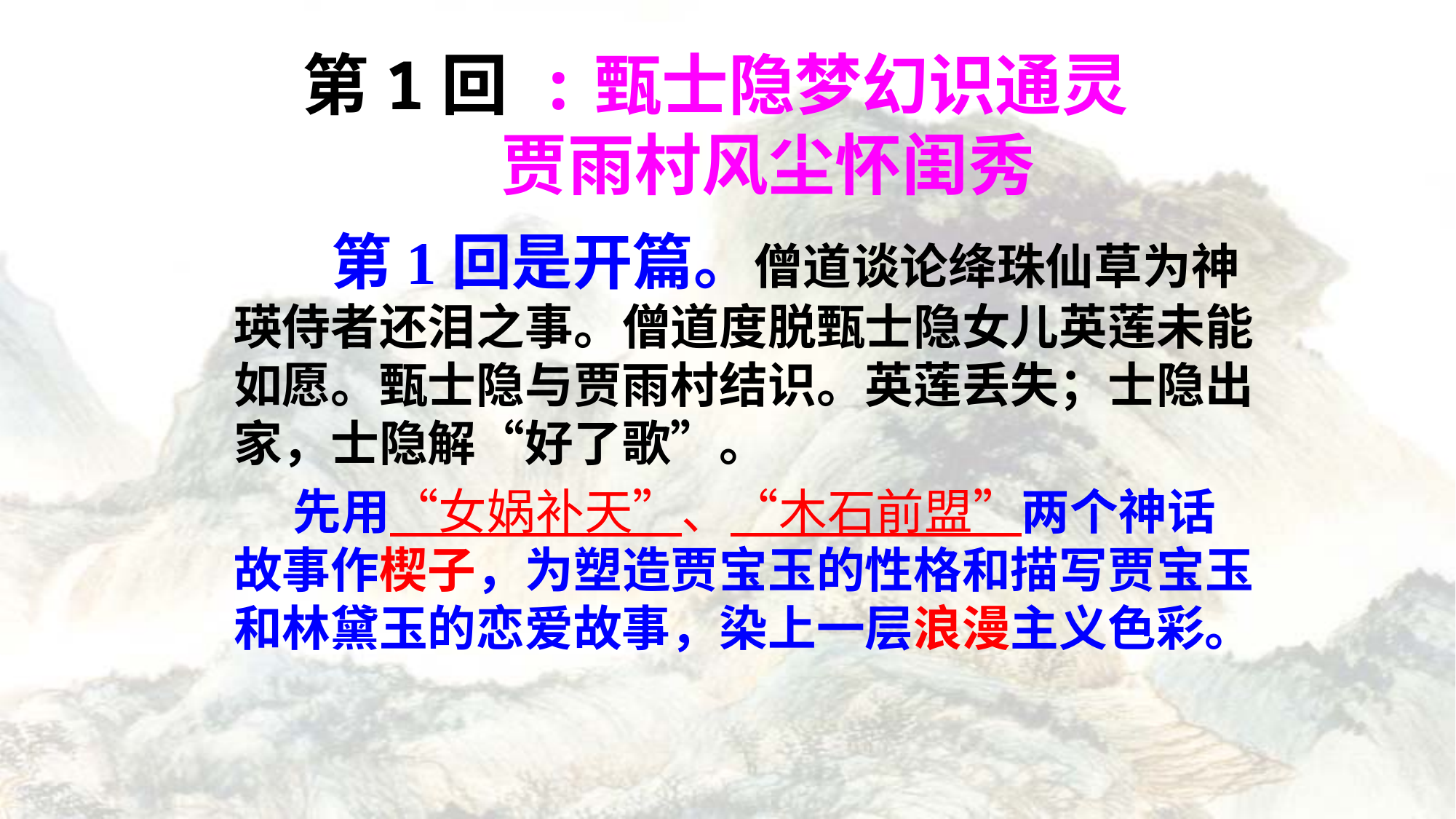

# 第1回 :甄士隐梦幻识通灵 贾雨村风尘怀闺秀
           第1回是开篇。僧道谈论绛珠仙草为神瑛侍者还泪之事。僧道度脱甄士隐女儿英莲未能如愿。甄士隐与贾雨村结识。英莲丢失；士隐出家，士隐解“好了歌”。
        先用“女娲补天”、“木石前盟”两个神话故事作楔子，为塑造贾宝玉的性格和描写贾宝玉和林黛玉的恋爱故事，染上一层浪漫主义色彩。